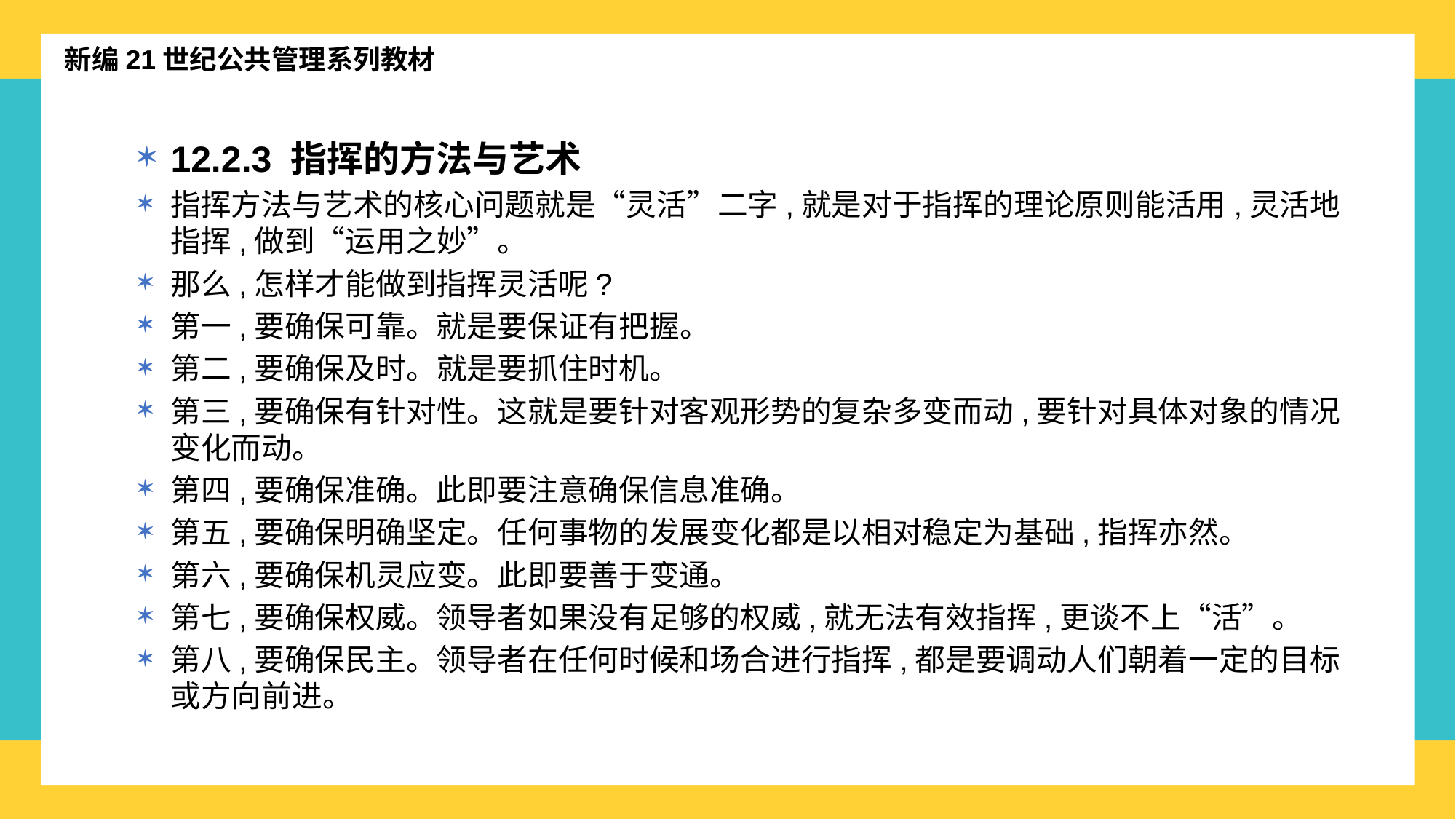

新编21世纪公共管理系列教材
12.2.3 指挥的方法与艺术
指挥方法与艺术的核心问题就是“灵活”二字,就是对于指挥的理论原则能活用,灵活地指挥,做到“运用之妙”。
那么,怎样才能做到指挥灵活呢?
第一,要确保可靠。就是要保证有把握。
第二,要确保及时。就是要抓住时机。
第三,要确保有针对性。这就是要针对客观形势的复杂多变而动,要针对具体对象的情况变化而动。
第四,要确保准确。此即要注意确保信息准确。
第五,要确保明确坚定。任何事物的发展变化都是以相对稳定为基础,指挥亦然。
第六,要确保机灵应变。此即要善于变通。
第七,要确保权威。领导者如果没有足够的权威,就无法有效指挥,更谈不上“活”。
第八,要确保民主。领导者在任何时候和场合进行指挥,都是要调动人们朝着一定的目标或方向前进。